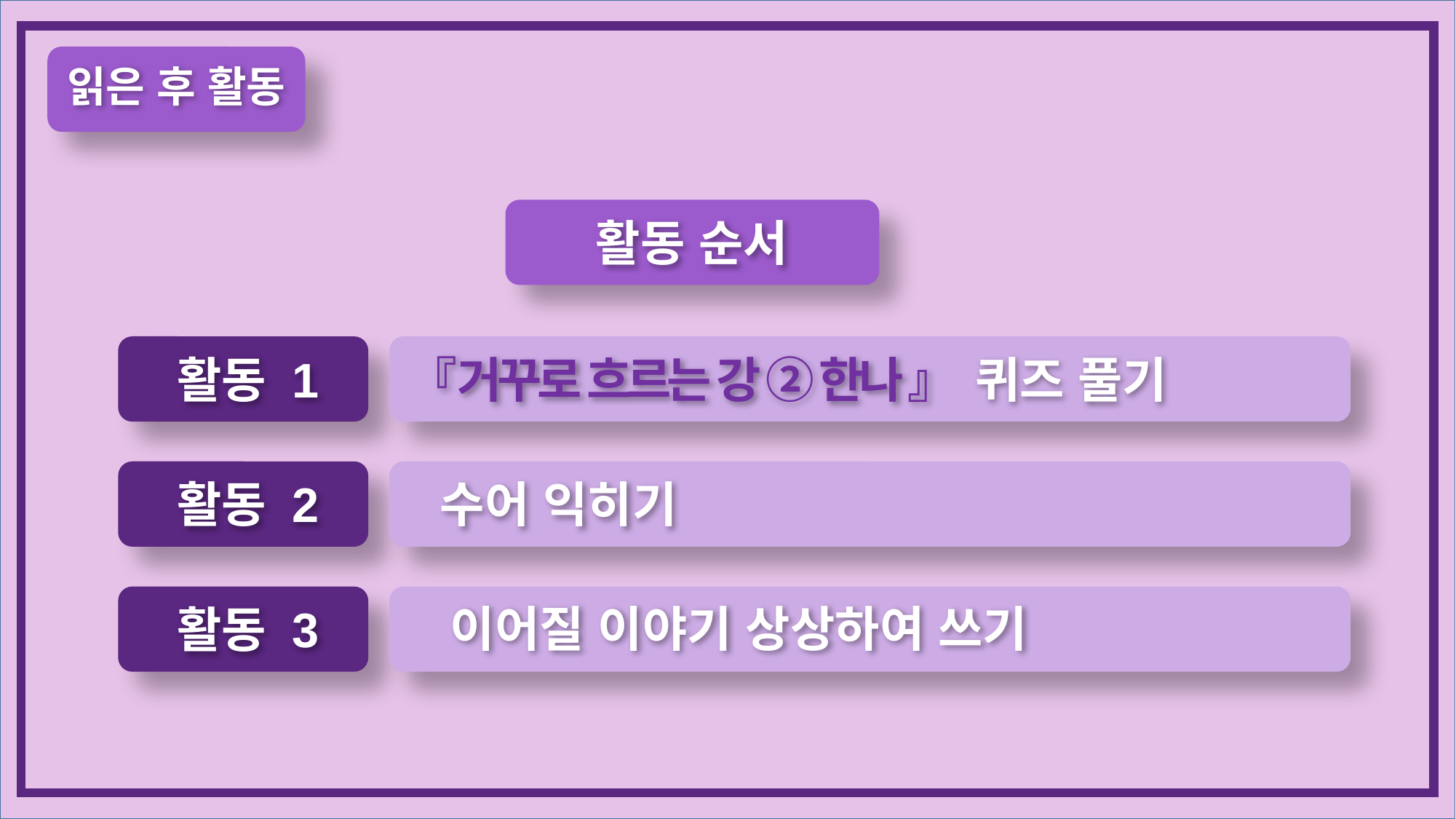

읽은 후 활동

활동 순서

『거꾸로 흐르는 강 ② 한나 』  퀴즈 풀기
활동 1

활동 2
수어 익히기

이어질 이야기 상상하여 쓰기
활동 3